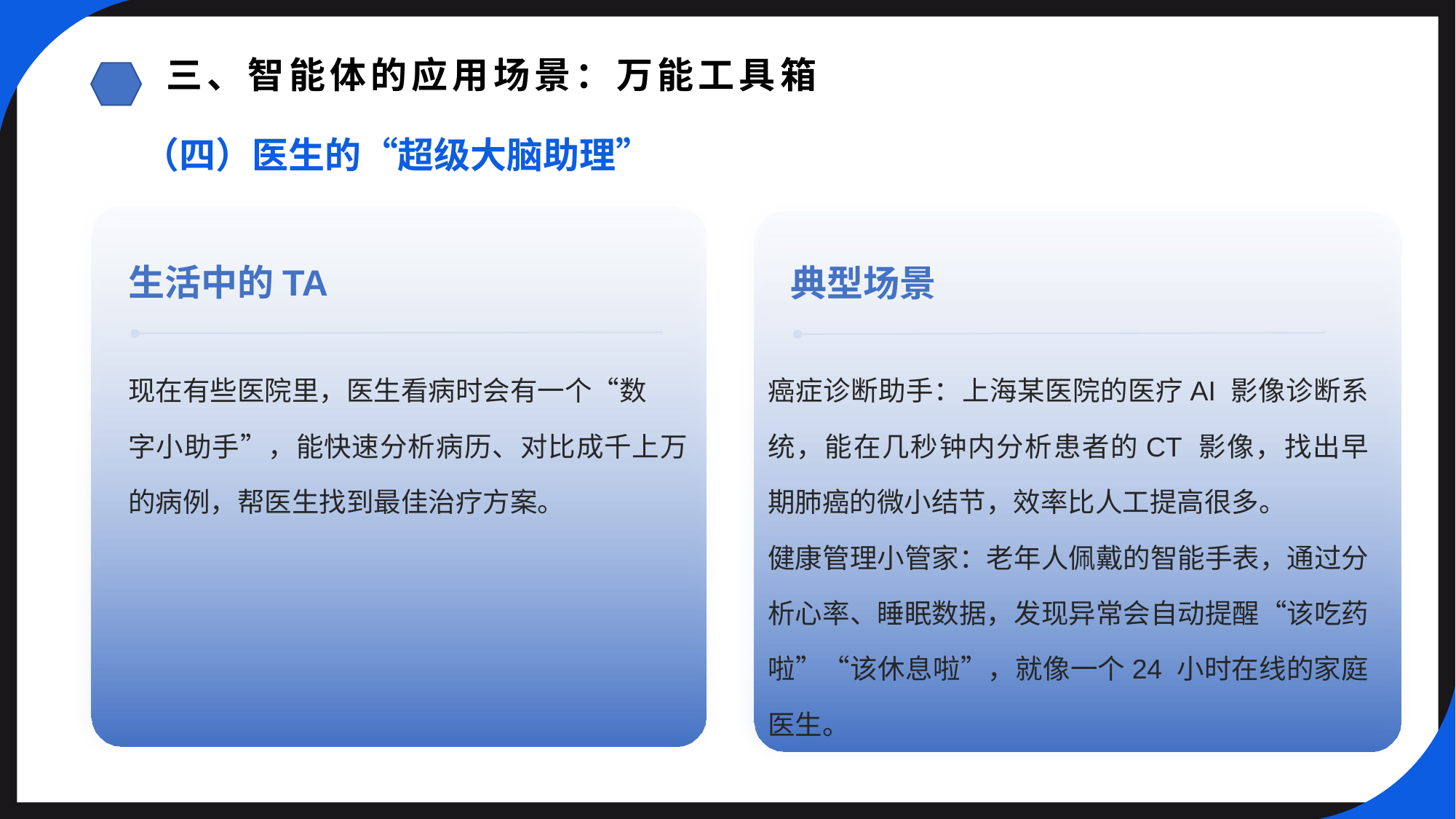

三、智能体的应用场景：万能工具箱
（四）医生的“超级大脑助理”

生活中的TA
典型场景
现在有些医院里，医生看病时会有一个“数
字小助手”，能快速分析病历、对比成千上万的病例，帮医生找到最佳治疗方案。
癌症诊断助手：上海某医院的医疗AI 影像诊断系统，能在几秒钟内分析患者的CT 影像，找出早期肺癌的微小结节，效率比人工提高很多。
健康管理小管家：老年人佩戴的智能手表，通过分析心率、睡眠数据，发现异常会自动提醒“该吃药啦”“该休息啦”，就像一个24 小时在线的家庭医生。